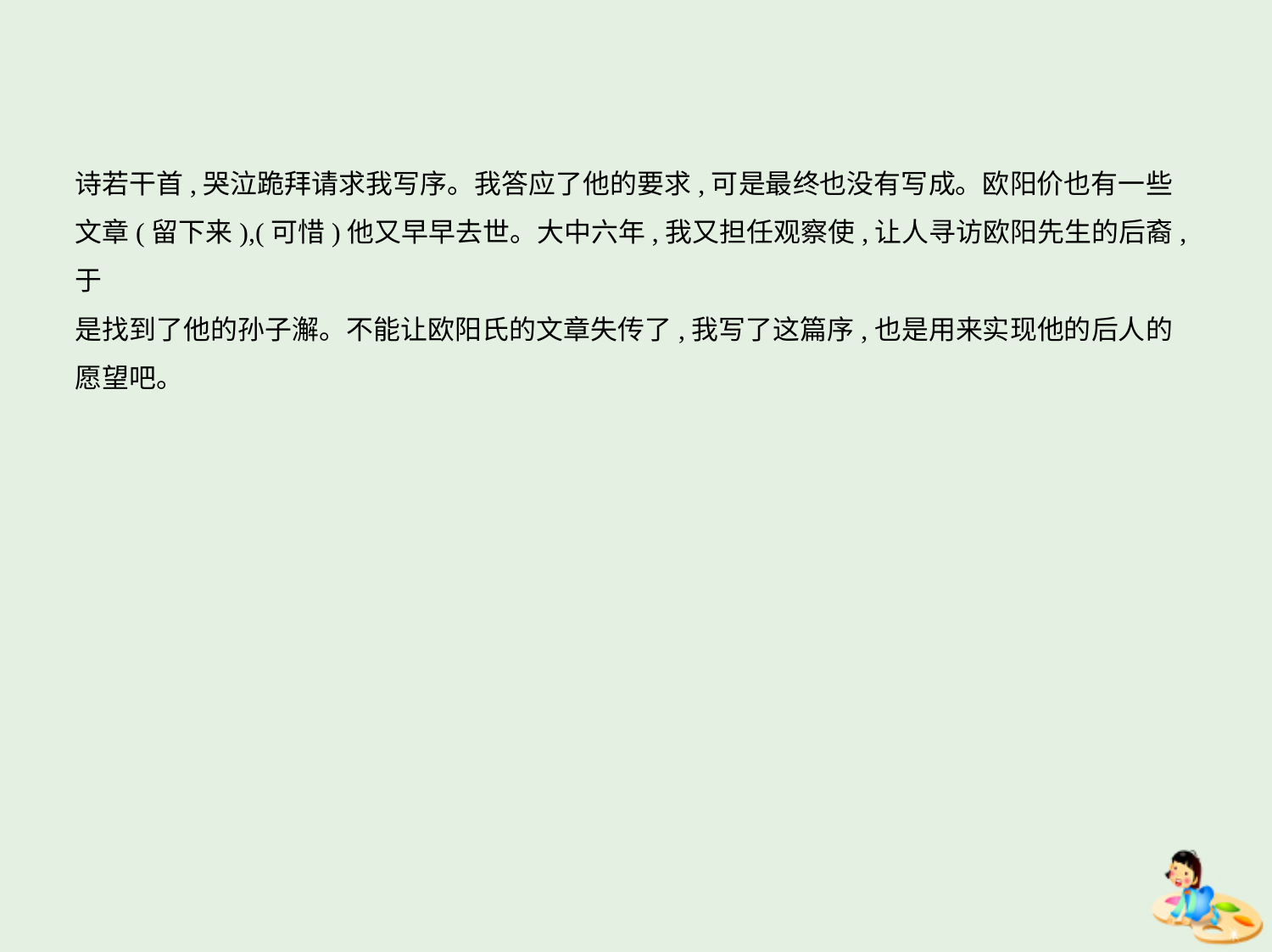

诗若干首,哭泣跪拜请求我写序。我答应了他的要求,可是最终也没有写成。欧阳价也有一些
文章(留下来),(可惜)他又早早去世。大中六年,我又担任观察使,让人寻访欧阳先生的后裔,于
是找到了他的孙子澥。不能让欧阳氏的文章失传了,我写了这篇序,也是用来实现他的后人的
愿望吧。